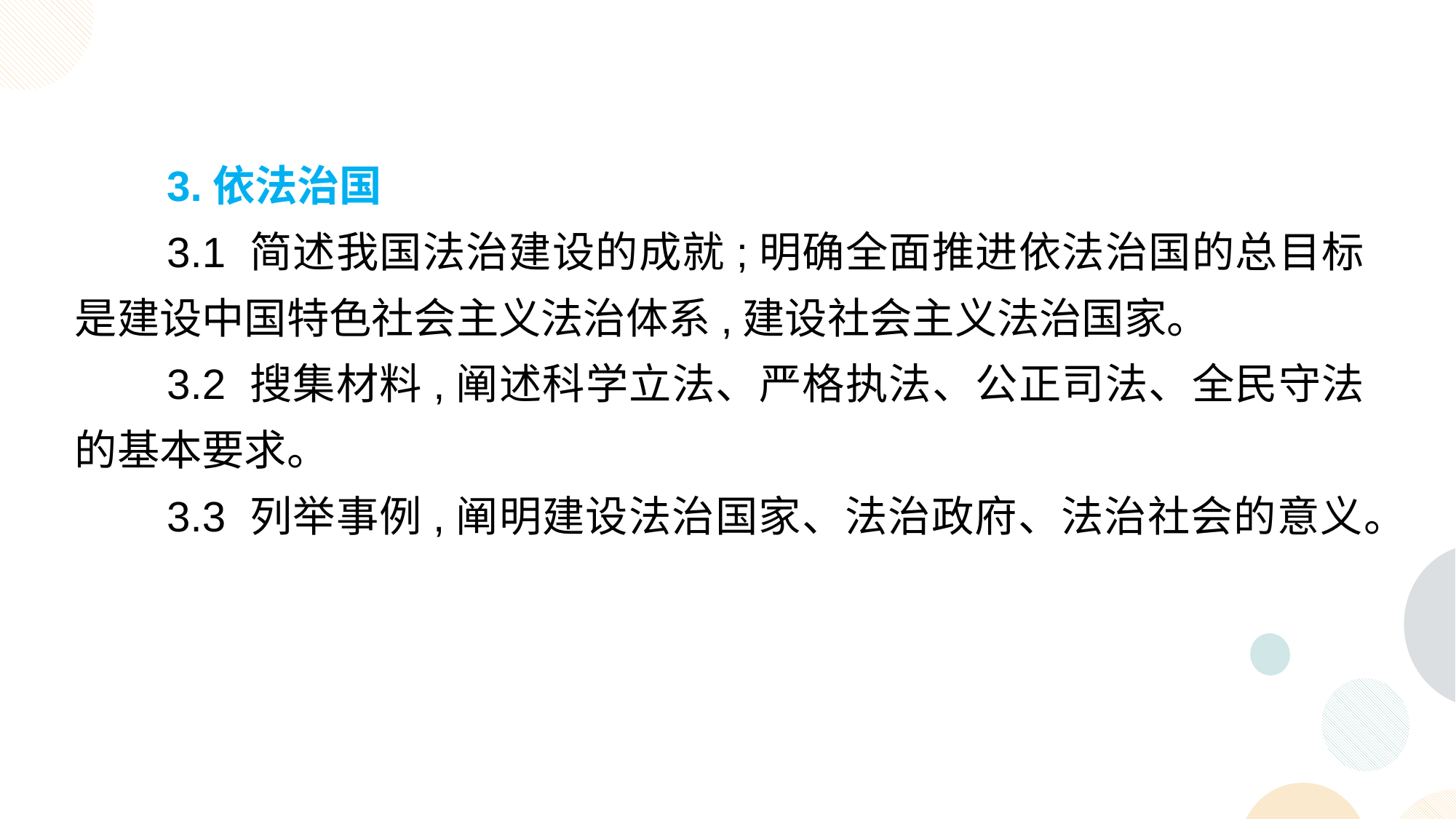

3.依法治国
3.1 简述我国法治建设的成就;明确全面推进依法治国的总目标是建设中国特色社会主义法治体系,建设社会主义法治国家。
3.2 搜集材料,阐述科学立法、严格执法、公正司法、全民守法的基本要求。
3.3 列举事例,阐明建设法治国家、法治政府、法治社会的意义。